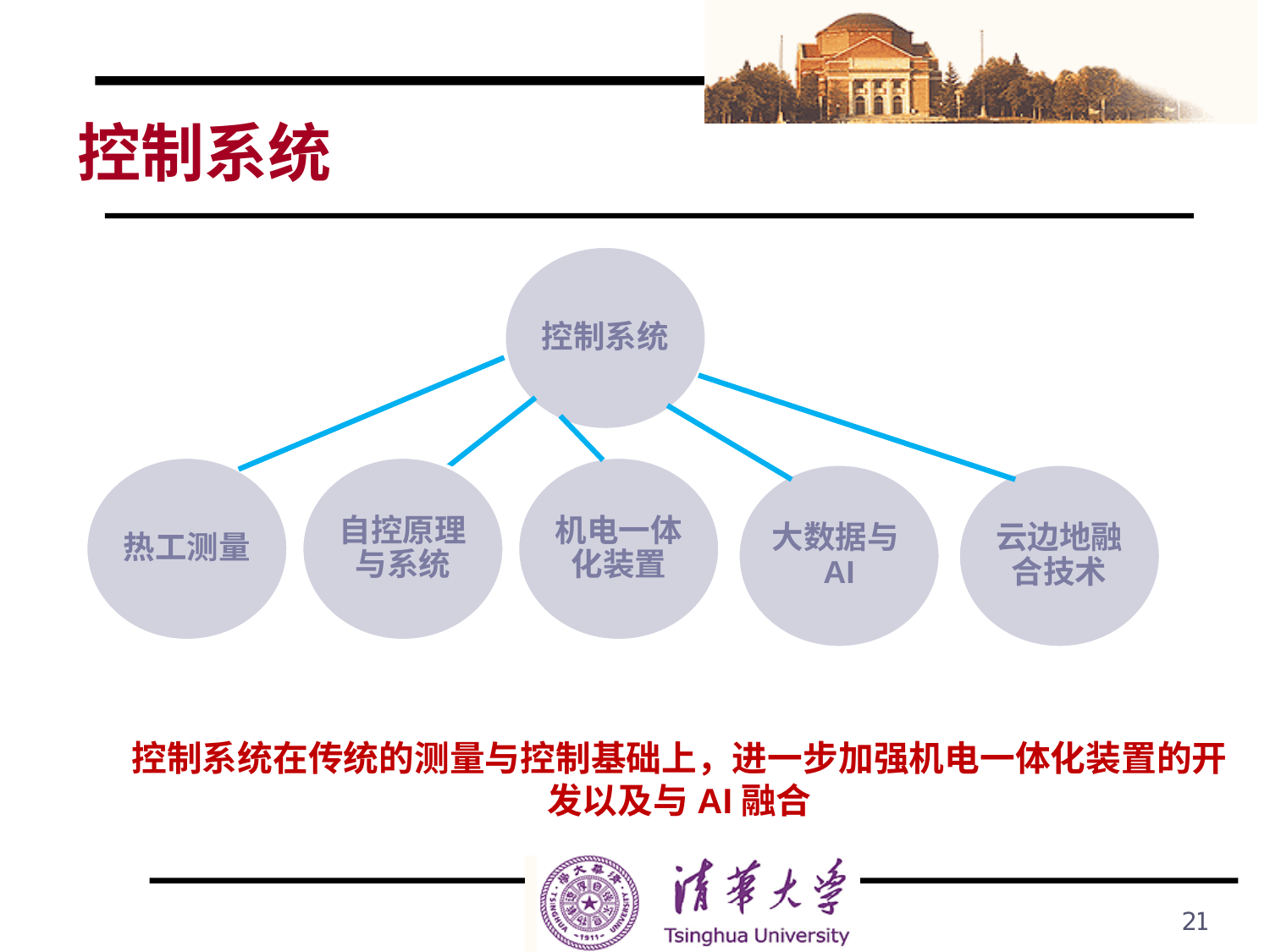

# 控制系统
控制系统
自控原理与系统
机电一体化装置
热工测量
大数据与AI
云边地融合技术
控制系统在传统的测量与控制基础上，进一步加强机电一体化装置的开发以及与AI融合